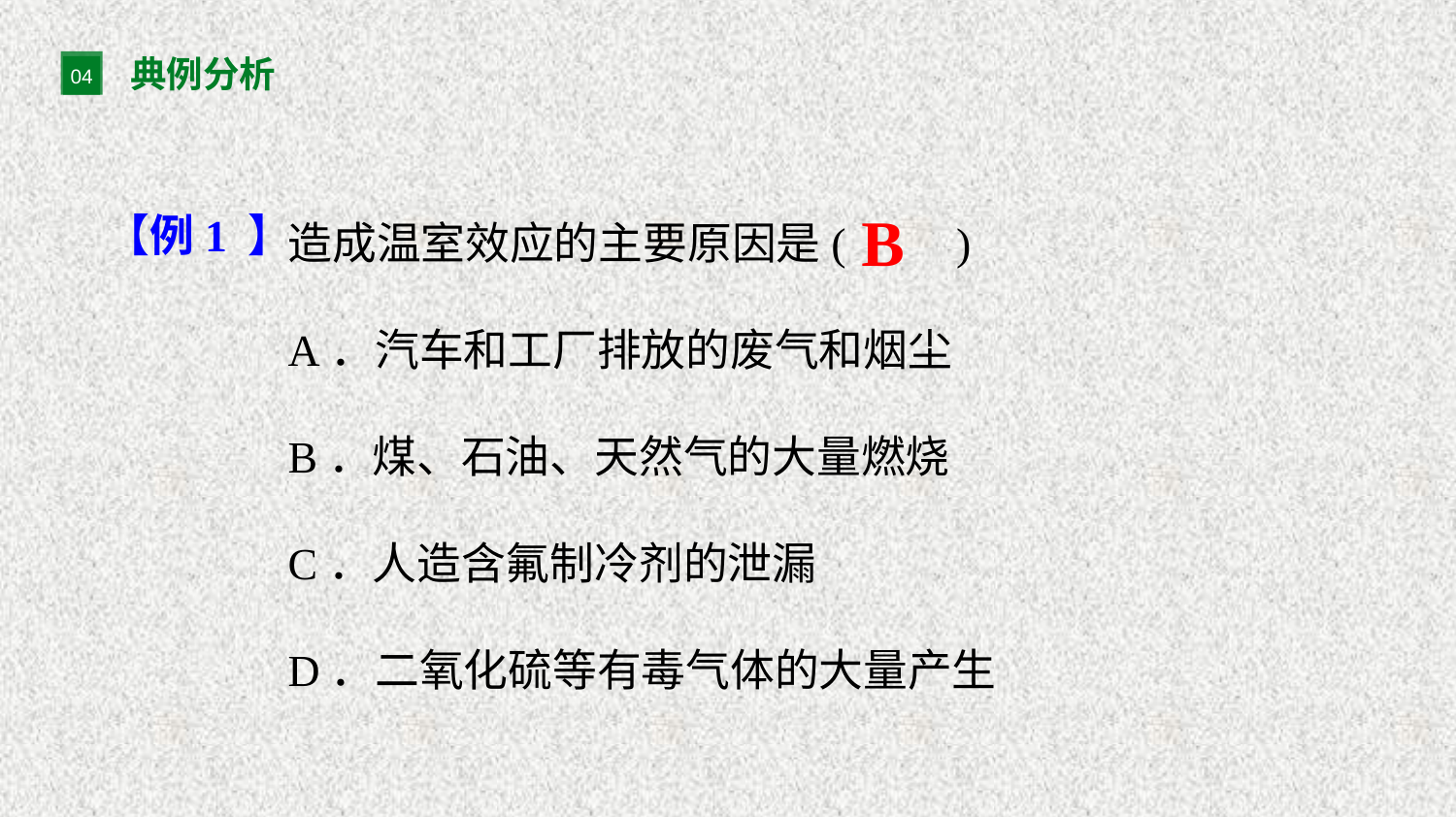

典例分析

04
造成温室效应的主要原因是(　　)
A．汽车和工厂排放的废气和烟尘
B．煤、石油、天然气的大量燃烧
C．人造含氟制冷剂的泄漏
D．二氧化硫等有毒气体的大量产生
B
【例1 】